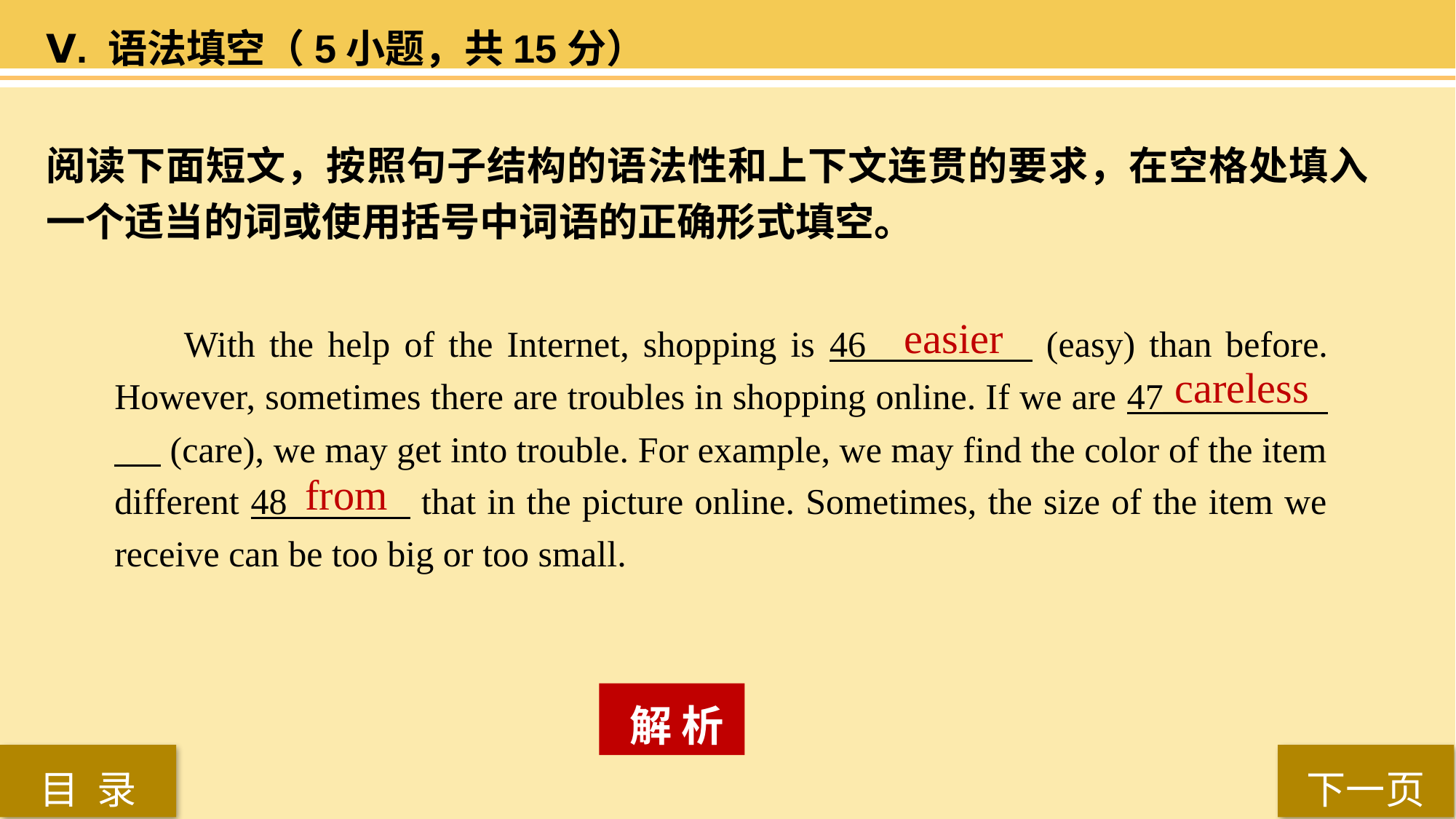

Ⅴ. 语法填空（5小题，共15分）
阅读下面短文，按照句子结构的语法性和上下文连贯的要求，在空格处填入一个适当的词或使用括号中词语的正确形式填空。
 easier
     With the help of the Internet, shopping is 46             (easy) than before. However, sometimes there are troubles in shopping online. If we are 47________         (care), we may get into trouble. For example, we may find the color of the item different 48            that in the picture online. Sometimes, the size of the item we receive can be too big or too small.
careless
 from
 解 析